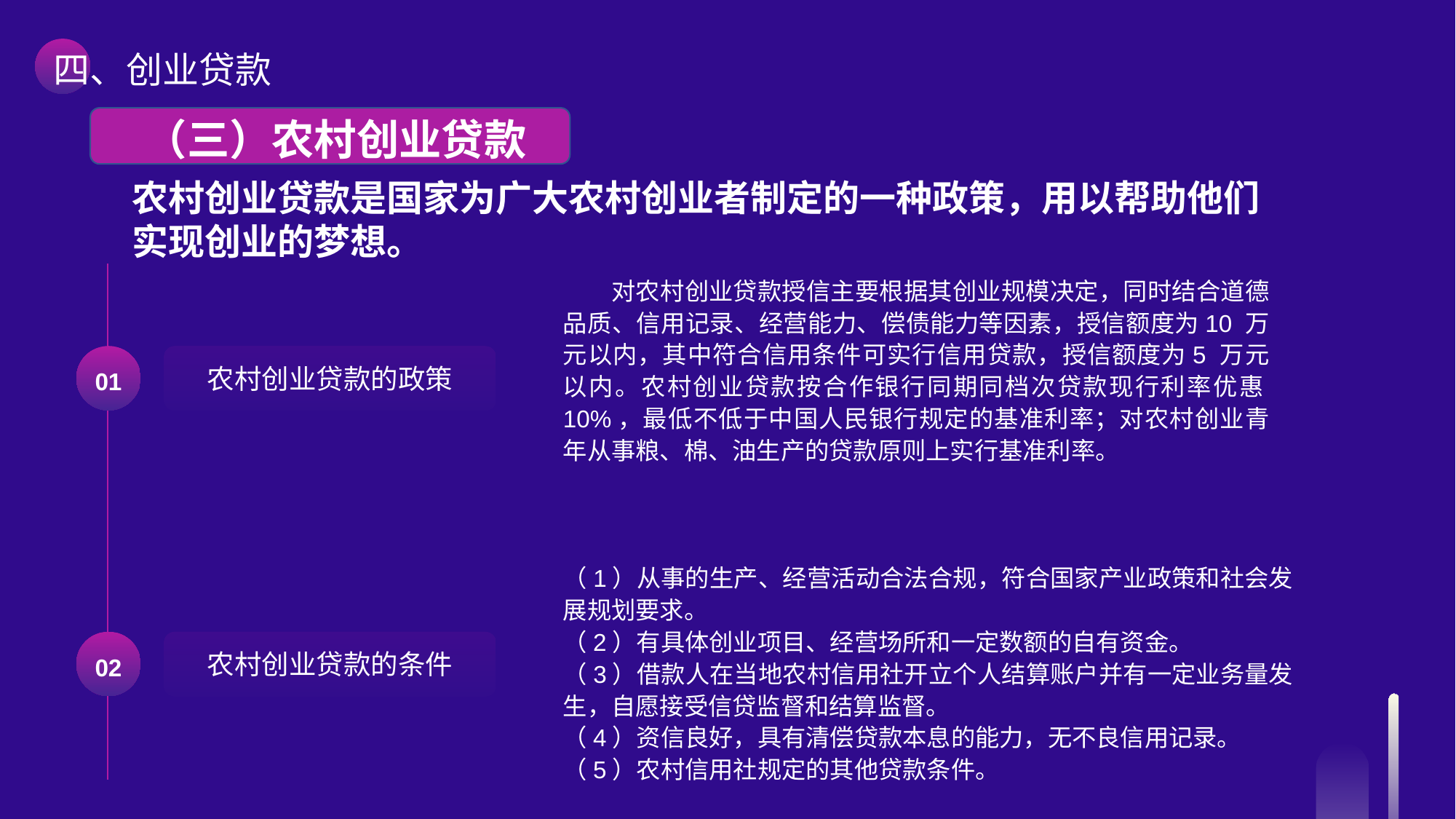

四、创业贷款

 （三）农村创业贷款
农村创业贷款是国家为广大农村创业者制定的一种政策，用以帮助他们实现创业的梦想。
对农村创业贷款授信主要根据其创业规模决定，同时结合道德品质、信用记录、经营能力、偿债能力等因素，授信额度为10 万元以内，其中符合信用条件可实行信用贷款，授信额度为5 万元以内。农村创业贷款按合作银行同期同档次贷款现行利率优惠10%，最低不低于中国人民银行规定的基准利率；对农村创业青年从事粮、棉、油生产的贷款原则上实行基准利率。
01
农村创业贷款的政策
（1）从事的生产、经营活动合法合规，符合国家产业政策和社会发展规划要求。
（2）有具体创业项目、经营场所和一定数额的自有资金。
（3）借款人在当地农村信用社开立个人结算账户并有一定业务量发生，自愿接受信贷监督和结算监督。
（4）资信良好，具有清偿贷款本息的能力，无不良信用记录。
（5）农村信用社规定的其他贷款条件。
02
农村创业贷款的条件